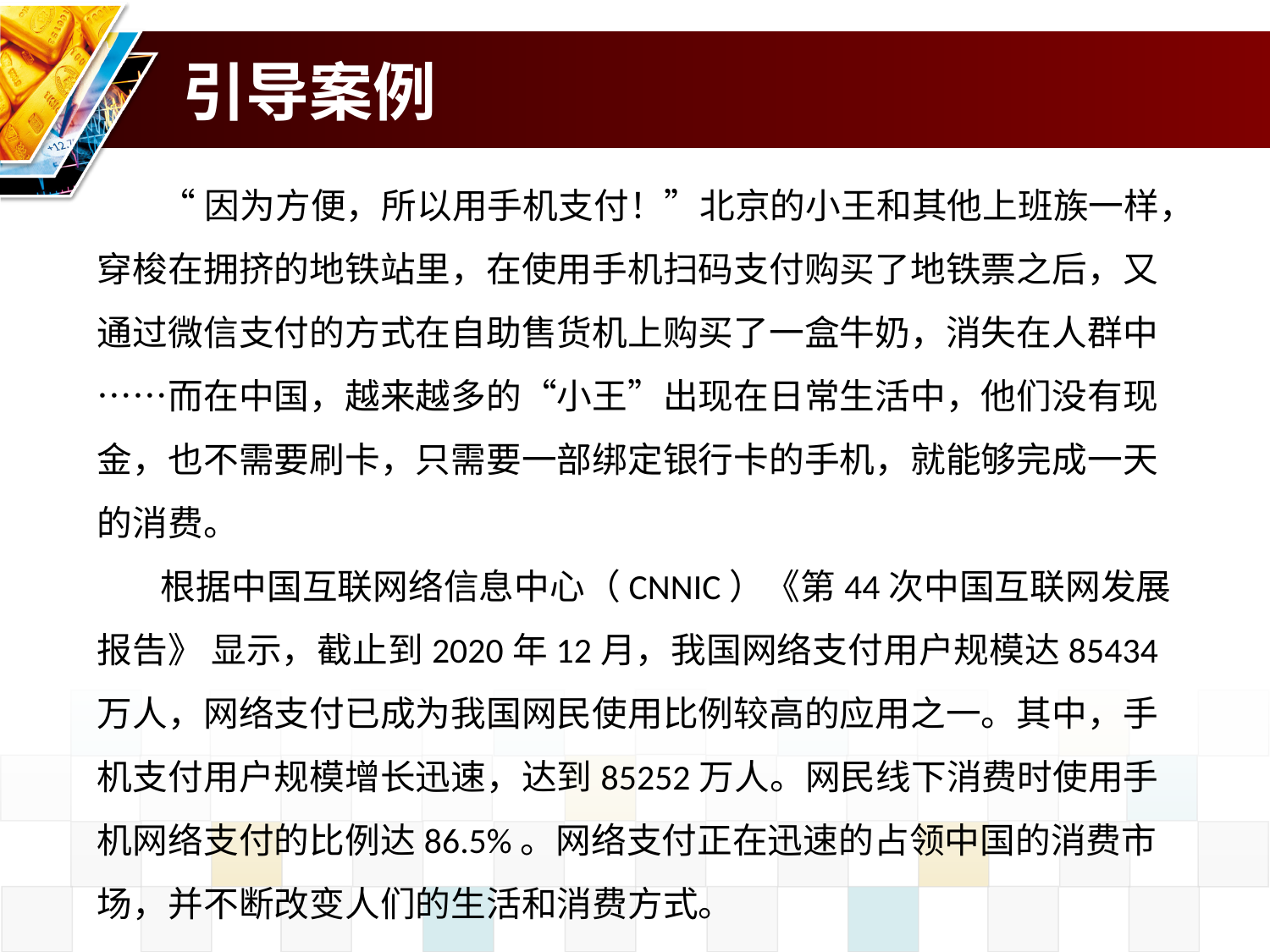

# 引导案例
“因为方便，所以用手机支付！”北京的小王和其他上班族一样，穿梭在拥挤的地铁站里，在使用手机扫码支付购买了地铁票之后，又通过微信支付的方式在自助售货机上购买了一盒牛奶，消失在人群中……而在中国，越来越多的“小王”出现在日常生活中，他们没有现金，也不需要刷卡，只需要一部绑定银行卡的手机，就能够完成一天的消费。
根据中国互联网络信息中心（CNNIC）《第44次中国互联网发展报告》 显示，截止到2020年12月，我国网络支付用户规模达85434万人，网络支付已成为我国网民使用比例较高的应用之一。其中，手机支付用户规模增长迅速，达到85252万人。网民线下消费时使用手机网络支付的比例达86.5%。网络支付正在迅速的占领中国的消费市场，并不断改变人们的生活和消费方式。
。